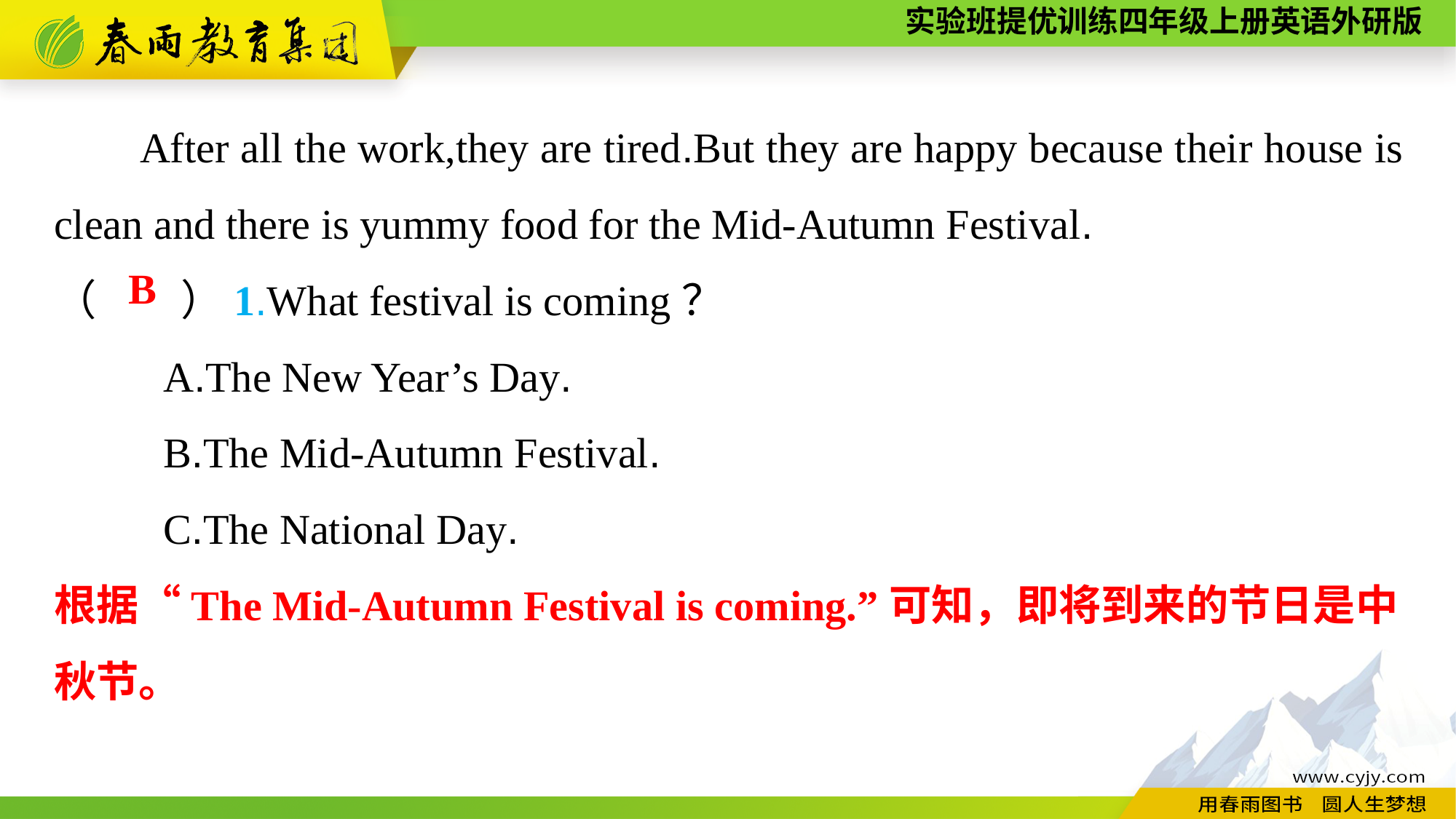

After all the work,they are tired.But they are happy because their house is clean and there is yummy food for the Mid-Autumn Festival.
（　　）1.What festival is coming？
	A.The New Year’s Day.
	B.The Mid-Autumn Festival.
	C.The National Day.
B
根据“The Mid-Autumn Festival is coming.”可知，即将到来的节日是中
秋节。